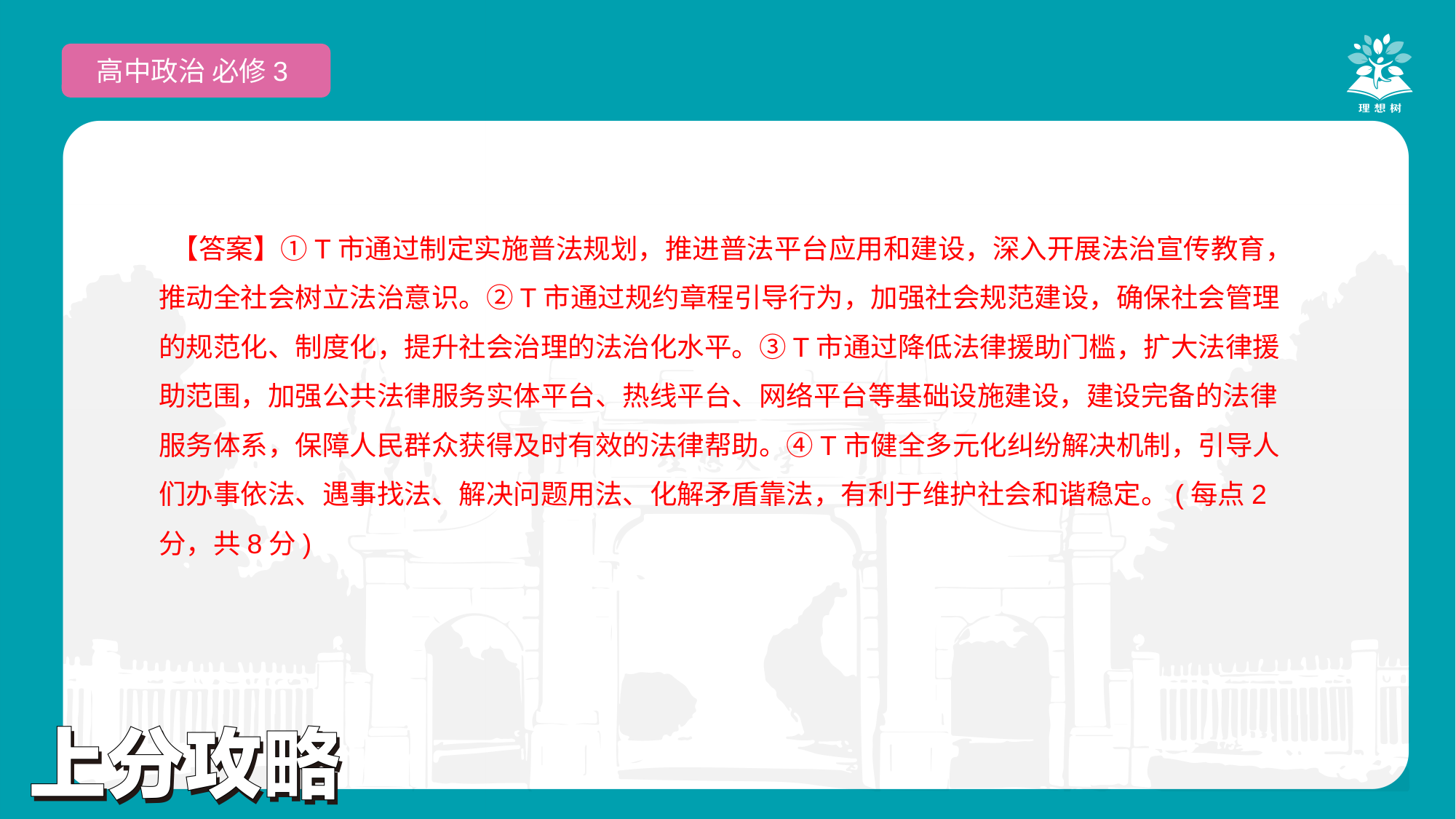

高中政治 必修3
 【答案】①T市通过制定实施普法规划，推进普法平台应用和建设，深入开展法治宣传教育，推动全社会树立法治意识。②T市通过规约章程引导行为，加强社会规范建设，确保社会管理的规范化、制度化，提升社会治理的法治化水平。③T市通过降低法律援助门槛，扩大法律援助范围，加强公共法律服务实体平台、热线平台、网络平台等基础设施建设，建设完备的法律服务体系，保障人民群众获得及时有效的法律帮助。④T市健全多元化纠纷解决机制，引导人们办事依法、遇事找法、解决问题用法、化解矛盾靠法，有利于维护社会和谐稳定。(每点2分，共8分)